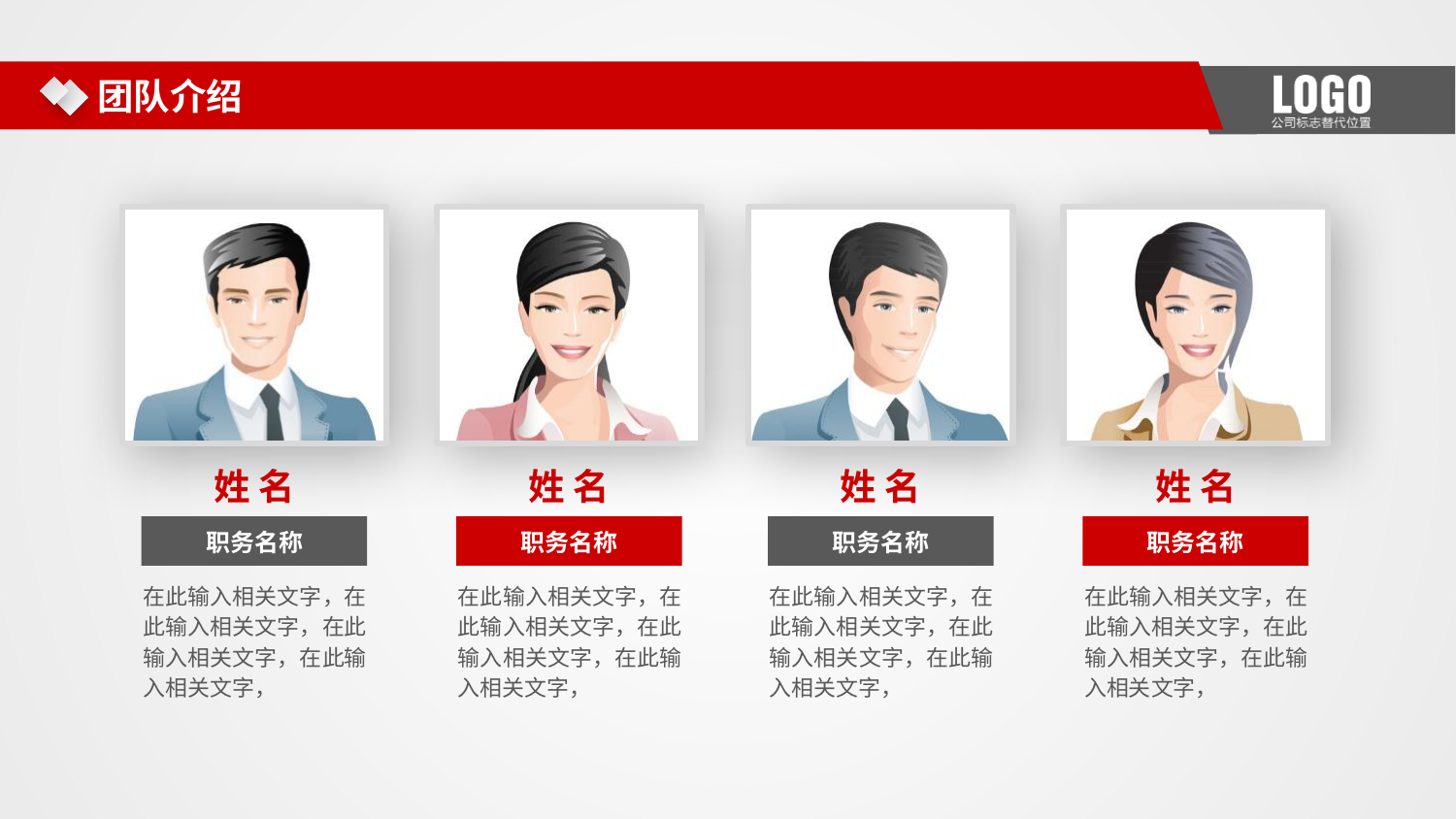

团队介绍

姓 名
姓 名
姓 名
姓 名

职务名称

职务名称

职务名称

职务名称
在此输入相关文字，在此输入相关文字，在此输入相关文字，在此输入相关文字，
在此输入相关文字，在此输入相关文字，在此输入相关文字，在此输入相关文字，
在此输入相关文字，在此输入相关文字，在此输入相关文字，在此输入相关文字，
在此输入相关文字，在此输入相关文字，在此输入相关文字，在此输入相关文字，